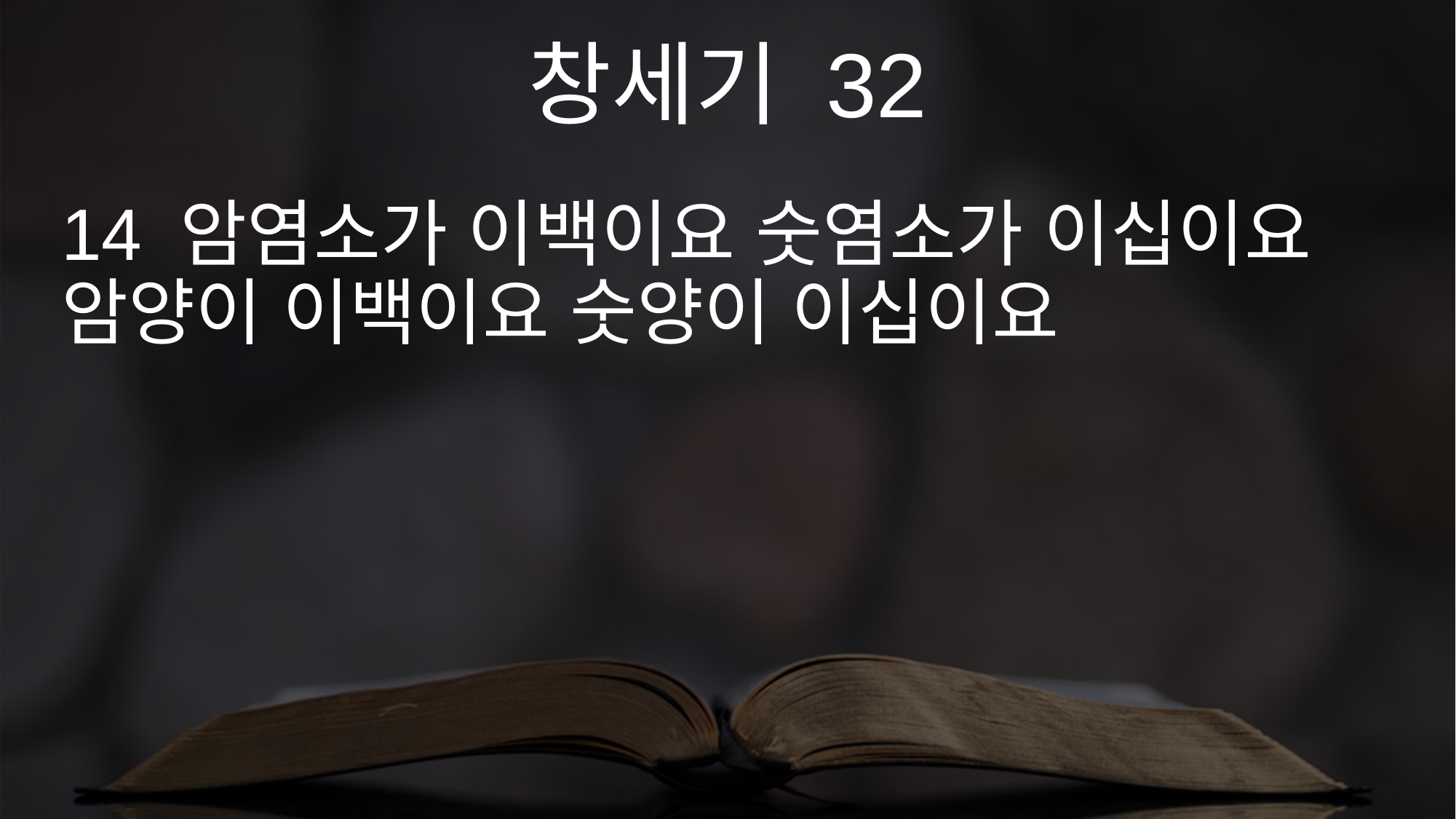

창세기 32
14 암염소가 이백이요 숫염소가 이십이요 암양이 이백이요 숫양이 이십이요